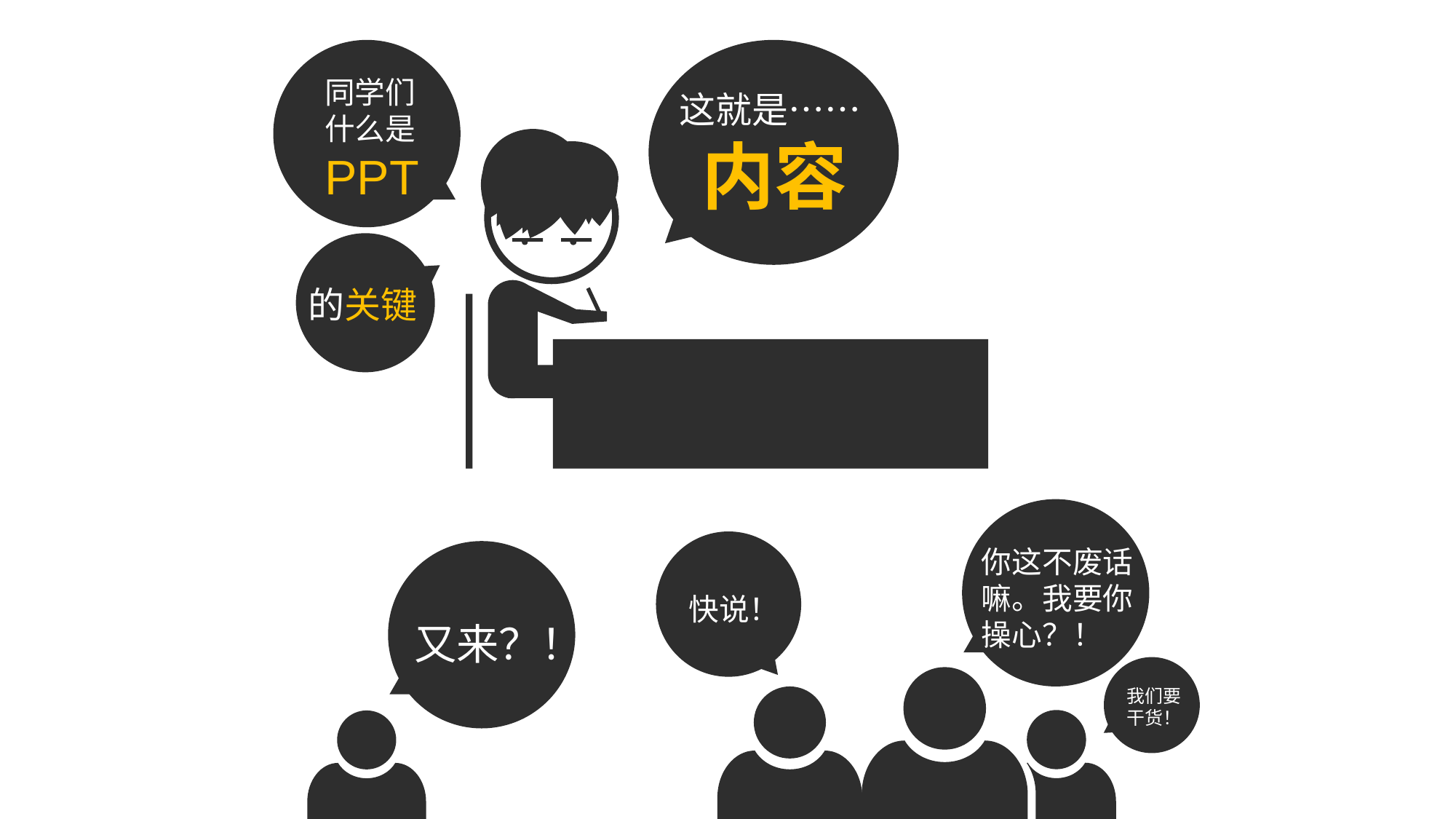

同学们
什么是PPT

这就是……
内容

的关键

你这不废话嘛。我要你操心？！

快说！

又来？！

我们要干货！